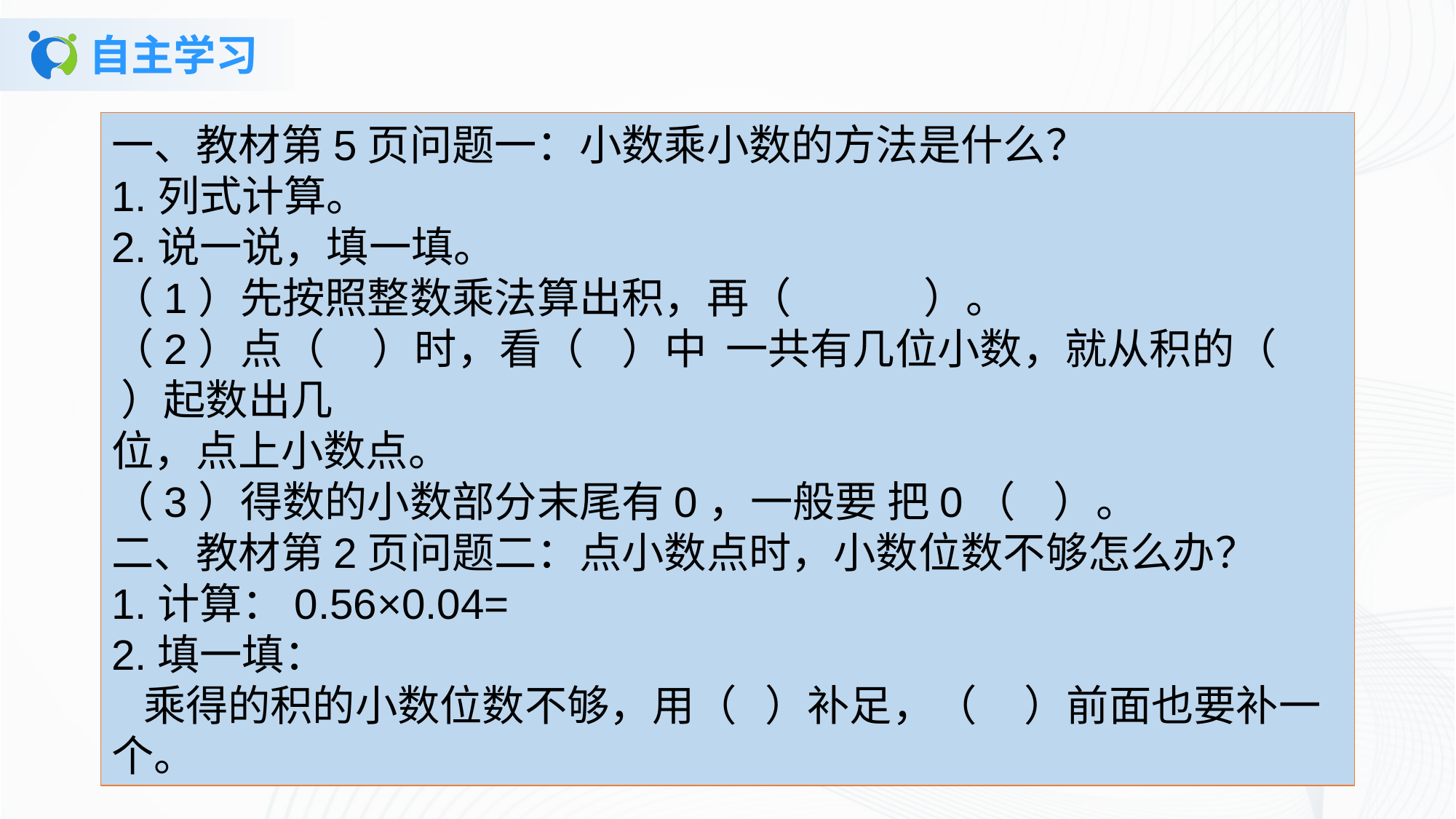

# 自主学习
一、教材第5页问题一：小数乘小数的方法是什么？1.列式计算。2.说一说，填一填。（1）先按照整数乘法算出积，再（              ）。（2）点（     ）时，看（    ）中  一共有几位小数，就从积的（   ）起数出几位，点上小数点。（3）得数的小数部分末尾有0，一般要 把0（    ）。二、教材第2页问题二：点小数点时，小数位数不够怎么办？1.计算：0.56×0.04=2.填一填：乘得的积的小数位数不够，用（   ）补足，（     ）前面也要补一个。